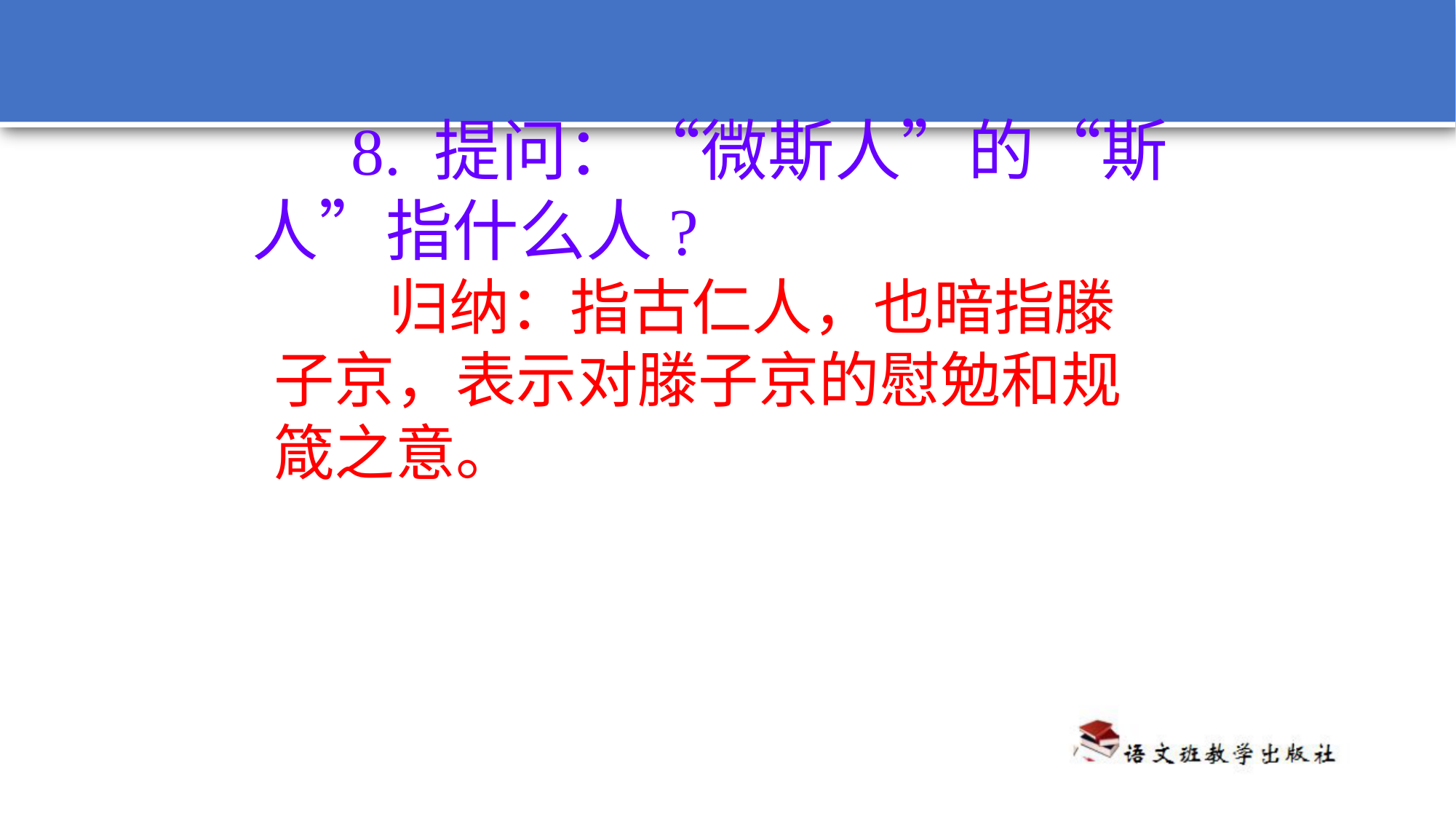

8. 提问：“微斯人”的“斯人”指什么人?
     归纳：指古仁人，也暗指滕子京，表示对滕子京的慰勉和规箴之意。